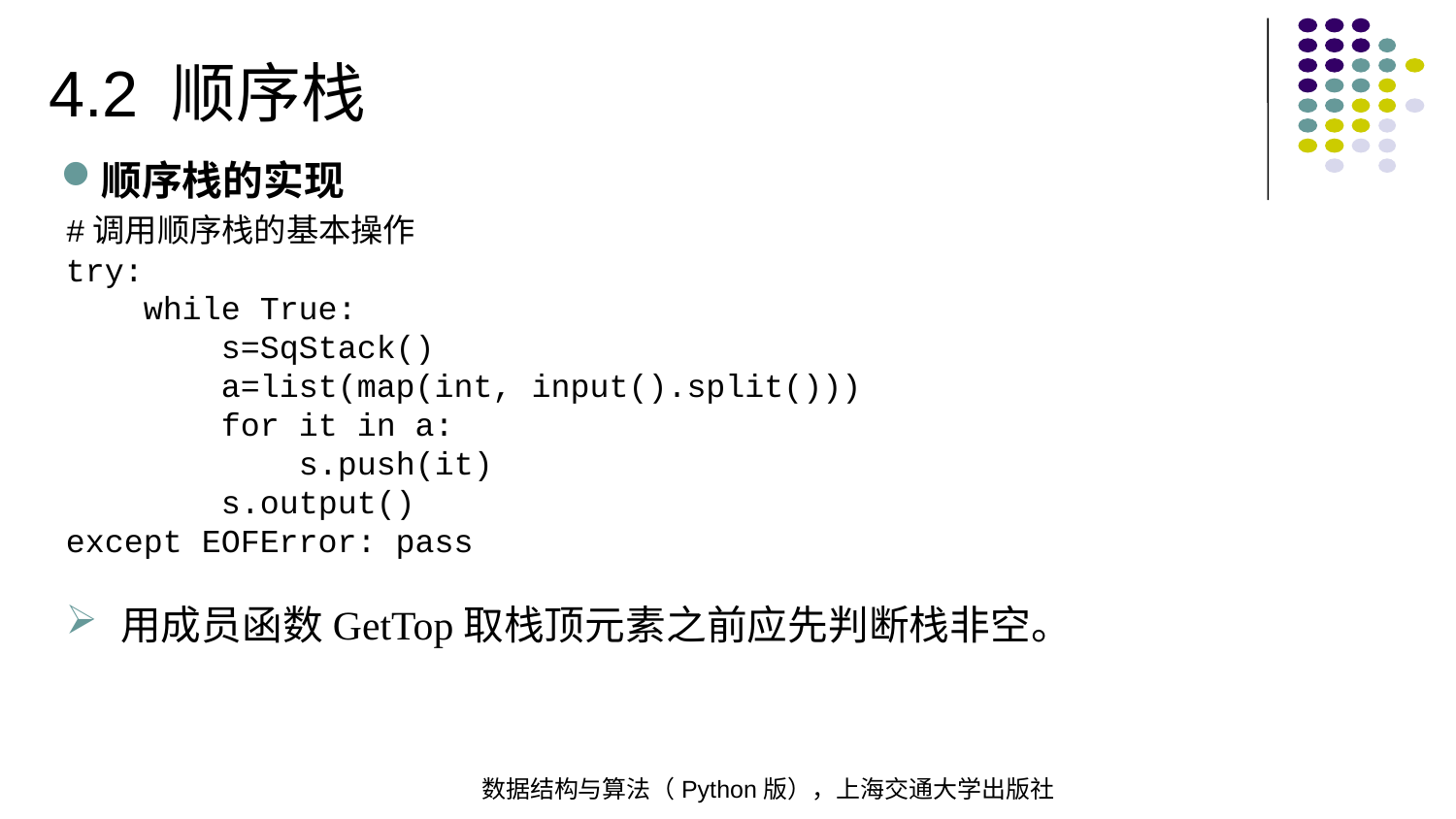

4.2 顺序栈
顺序栈的实现
#调用顺序栈的基本操作
try:
    while True:
        s=SqStack()
        a=list(map(int, input().split()))
        for it in a:
            s.push(it)
        s.output()
except EOFError: pass
用成员函数GetTop取栈顶元素之前应先判断栈非空。